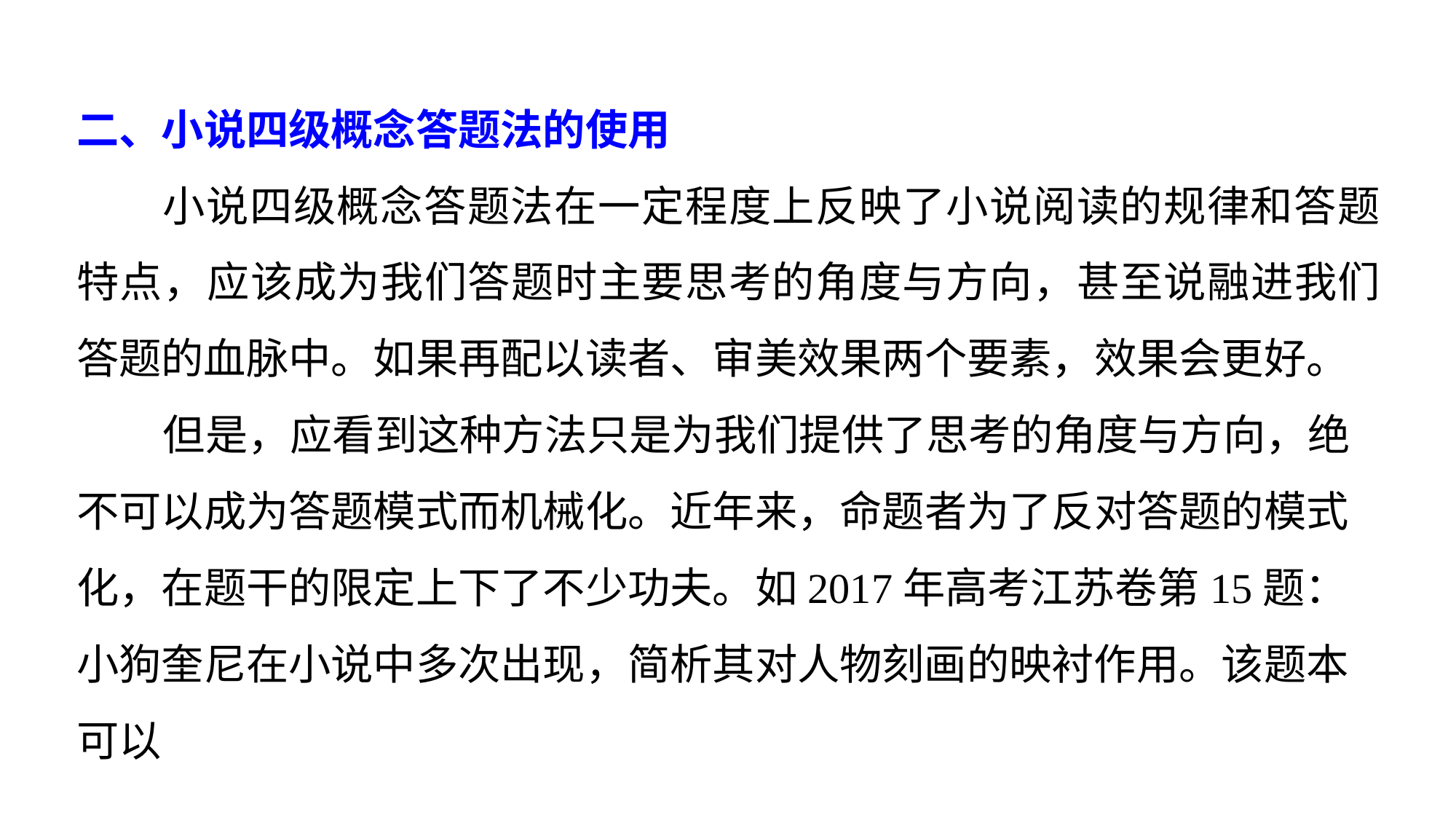

二、小说四级概念答题法的使用
小说四级概念答题法在一定程度上反映了小说阅读的规律和答题特点，应该成为我们答题时主要思考的角度与方向，甚至说融进我们答题的血脉中。如果再配以读者、审美效果两个要素，效果会更好。
但是，应看到这种方法只是为我们提供了思考的角度与方向，绝不可以成为答题模式而机械化。近年来，命题者为了反对答题的模式化，在题干的限定上下了不少功夫。如2017年高考江苏卷第15题：小狗奎尼在小说中多次出现，简析其对人物刻画的映衬作用。该题本可以